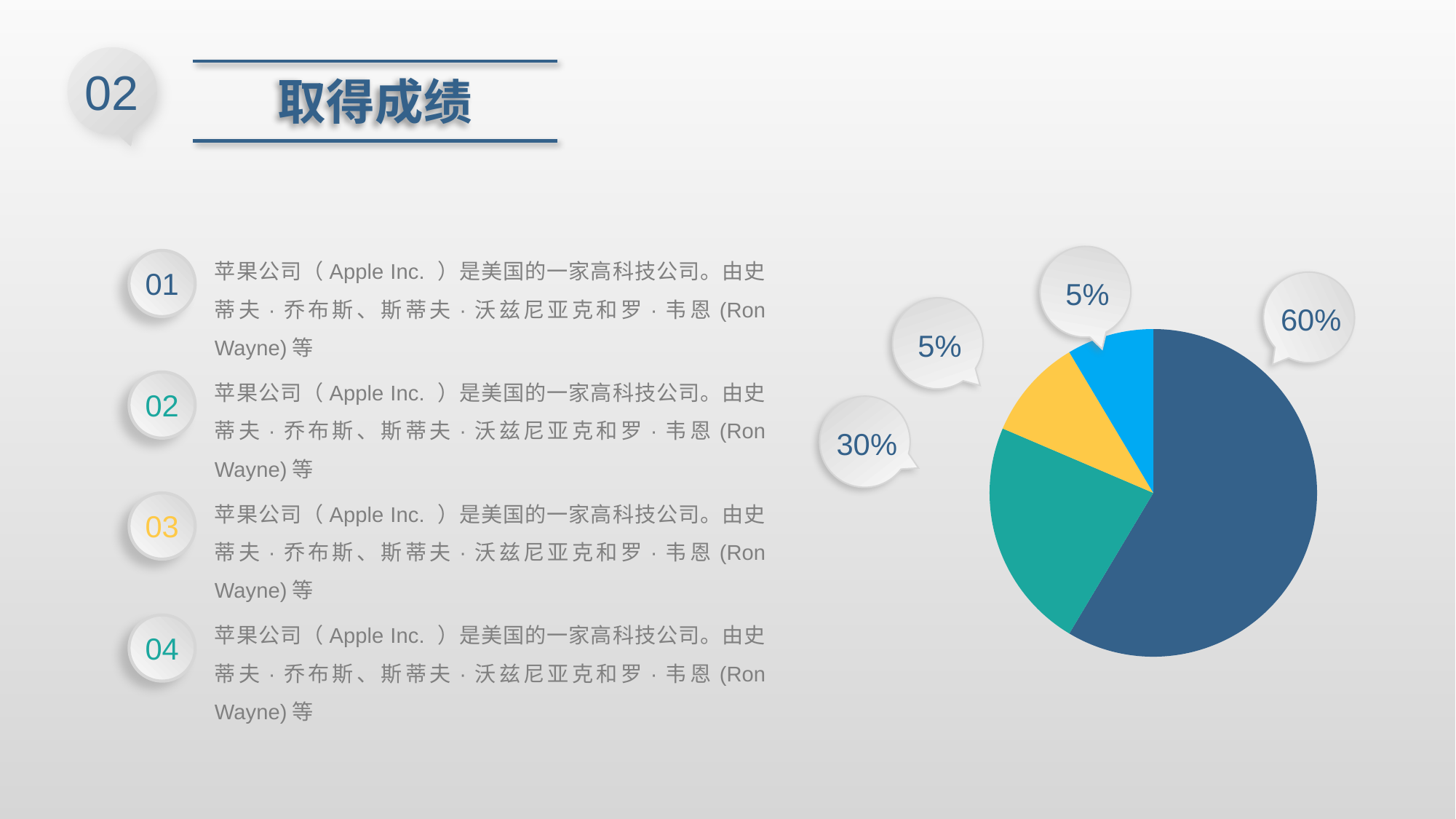

02
取得成绩
苹果公司（Apple Inc. ）是美国的一家高科技公司。由史蒂夫·乔布斯、斯蒂夫·沃兹尼亚克和罗·韦恩(Ron Wayne)等

5%

01

60%

5%

### Chart

| Category | 销售额 |
|---|---|
| 第一季度 | 8.2 |
| 第二季度 | 3.2 |
| 第三季度 | 1.4 |
| 第四季度 | 1.2 |
苹果公司（Apple Inc. ）是美国的一家高科技公司。由史蒂夫·乔布斯、斯蒂夫·沃兹尼亚克和罗·韦恩(Ron Wayne)等

02

30%
苹果公司（Apple Inc. ）是美国的一家高科技公司。由史蒂夫·乔布斯、斯蒂夫·沃兹尼亚克和罗·韦恩(Ron Wayne)等

03
苹果公司（Apple Inc. ）是美国的一家高科技公司。由史蒂夫·乔布斯、斯蒂夫·沃兹尼亚克和罗·韦恩(Ron Wayne)等

04